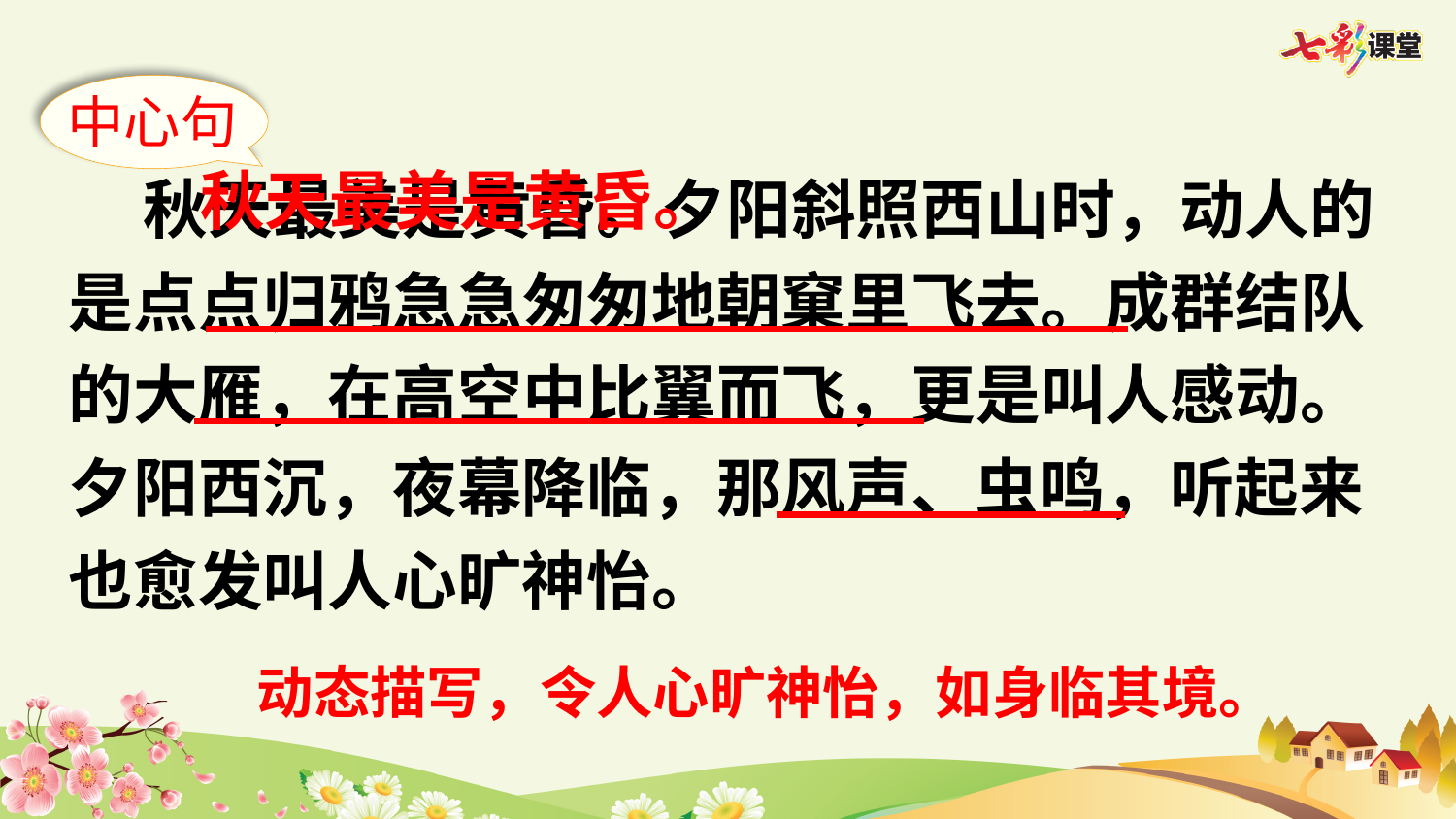

中心句
    秋天最美是黄昏。夕阳斜照西山时，动人的是点点归鸦急急匆匆地朝窠里飞去。成群结队的大雁，在高空中比翼而飞，更是叫人感动。夕阳西沉，夜幕降临，那风声、虫鸣，听起来也愈发叫人心旷神怡。
秋天最美是黄昏。
动态描写，令人心旷神怡，如身临其境。